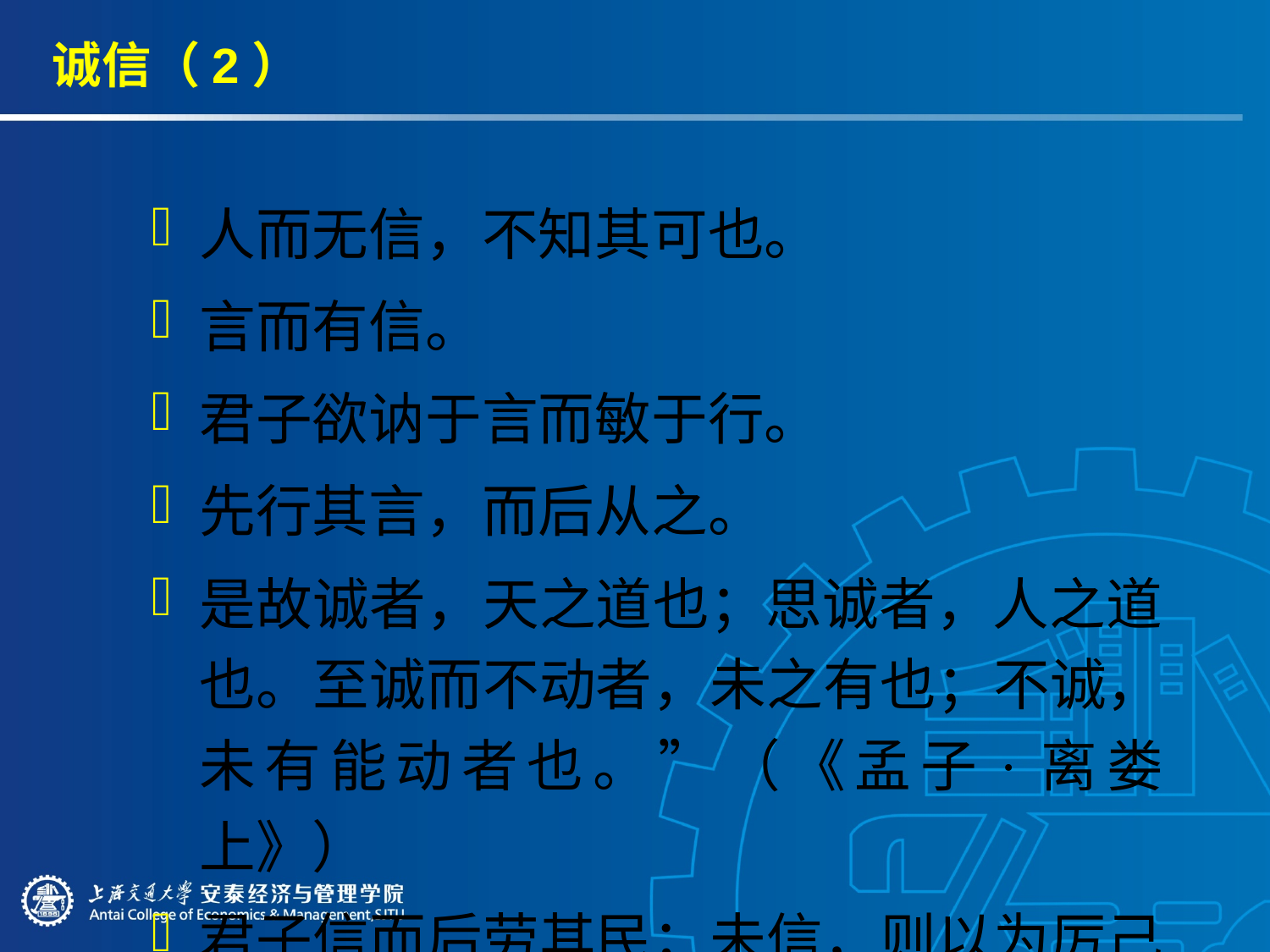

# 诚信（2）
人而无信，不知其可也。
言而有信。
君子欲讷于言而敏于行。
先行其言，而后从之。
是故诚者，天之道也；思诚者，人之道也。至诚而不动者，未之有也；不诚，未有能动者也。”（《孟子·离娄上》）
君子信而后劳其民；未信，则以为厉己也。信而后谏；未信，则以为谤己也。